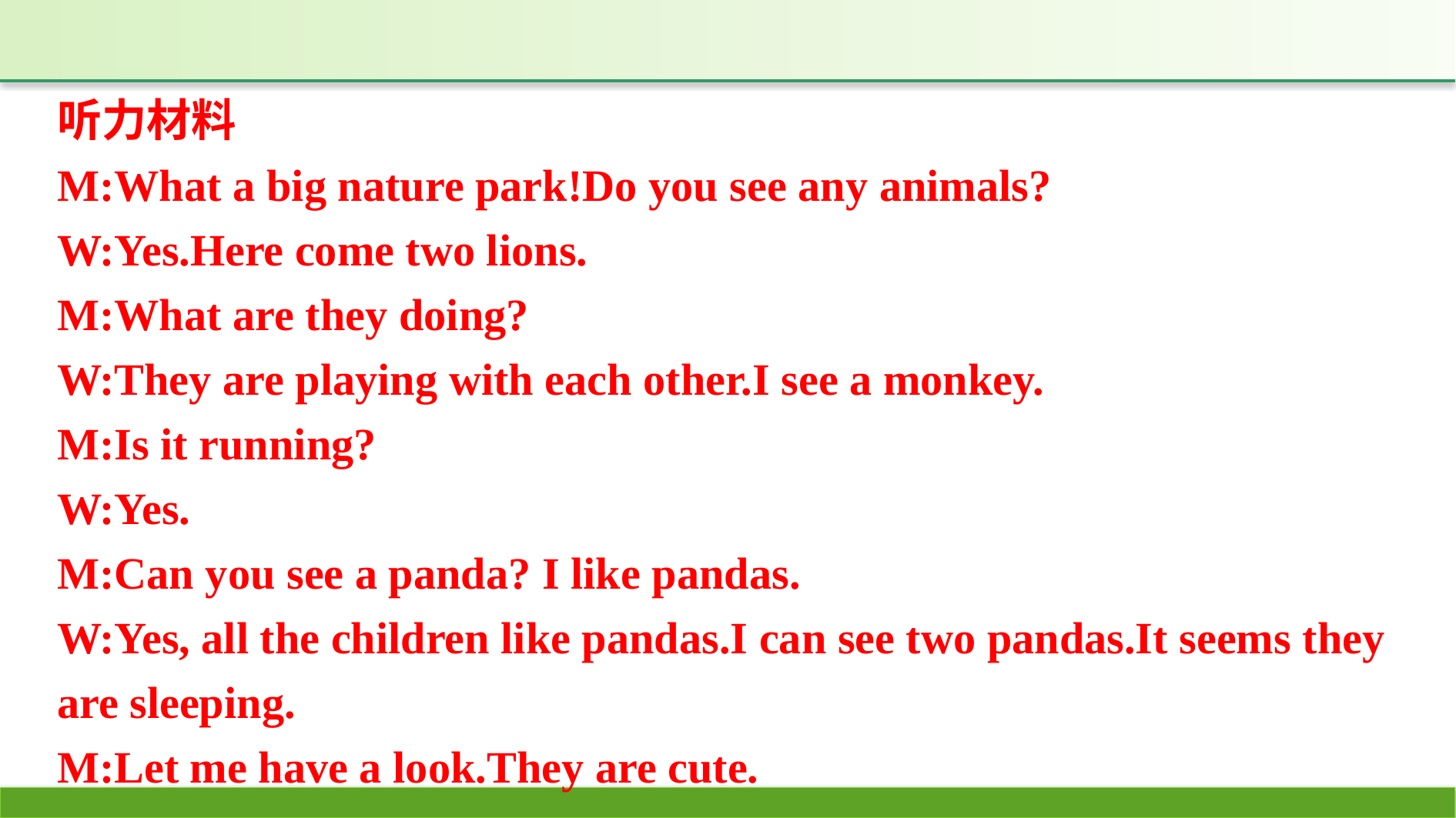

听力材料
M:What a big nature park!Do you see any animals?
W:Yes.Here come two lions.
M:What are they doing?
W:They are playing with each other.I see a monkey.
M:Is it running?
W:Yes.
M:Can you see a panda? I like pandas.
W:Yes, all the children like pandas.I can see two pandas.It seems they are sleeping.
M:Let me have a look.They are cute.